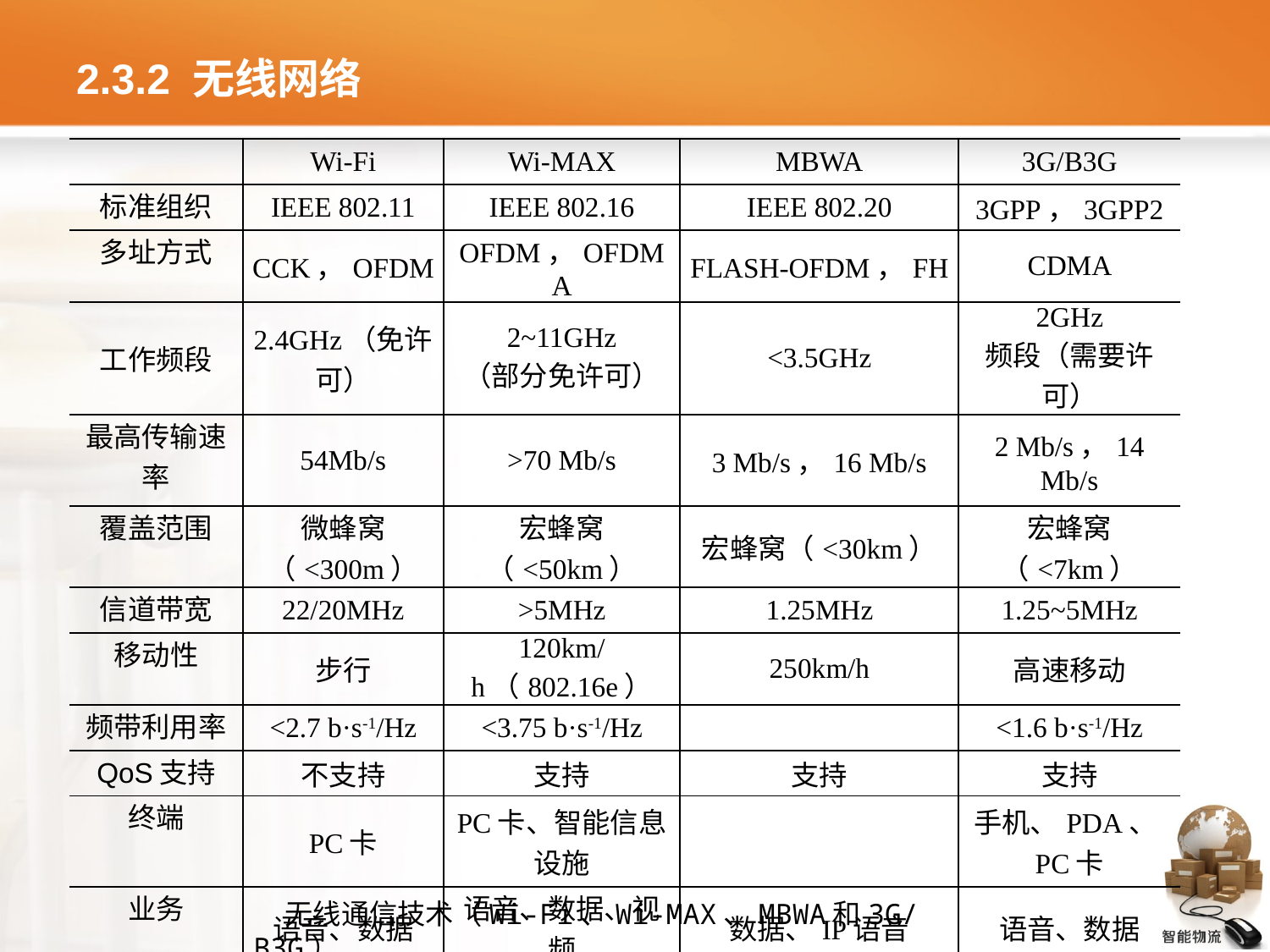

# 2.3.2 无线网络
|  | Wi-Fi | Wi-MAX | MBWA | 3G/B3G |
| --- | --- | --- | --- | --- |
| 标准组织 | IEEE 802.11 | IEEE 802.16 | IEEE 802.20 | 3GPP，3GPP2 |
| 多址方式 | CCK，OFDM | OFDM，OFDMA | FLASH-OFDM，FH | CDMA |
| 工作频段 | 2.4GHz（免许可） | 2~11GHz （部分免许可） | <3.5GHz | 2GHz 频段（需要许可） |
| 最高传输速率 | 54Mb/s | >70 Mb/s | 3 Mb/s，16 Mb/s | 2 Mb/s，14 Mb/s |
| 覆盖范围 | 微蜂窝（<300m） | 宏蜂窝（<50km） | 宏蜂窝（<30km） | 宏蜂窝（<7km） |
| 信道带宽 | 22/20MHz | >5MHz | 1.25MHz | 1.25~5MHz |
| 移动性 | 步行 | 120km/h（802.16e） | 250km/h | 高速移动 |
| 频带利用率 | <2.7 b·s-1/Hz | <3.75 b·s-1/Hz |  | <1.6 b·s-1/Hz |
| QoS支持 | 不支持 | 支持 | 支持 | 支持 |
| 终端 | PC卡 | PC卡、智能信息设施 |  | 手机、PDA、PC卡 |
| 业务 | 语音、数据 | 语音、数据、视频 | 数据、IP语音 | 语音、数据 |
无线通信技术（Wi-Fi、Wi-MAX、MBWA和3G/B3G）